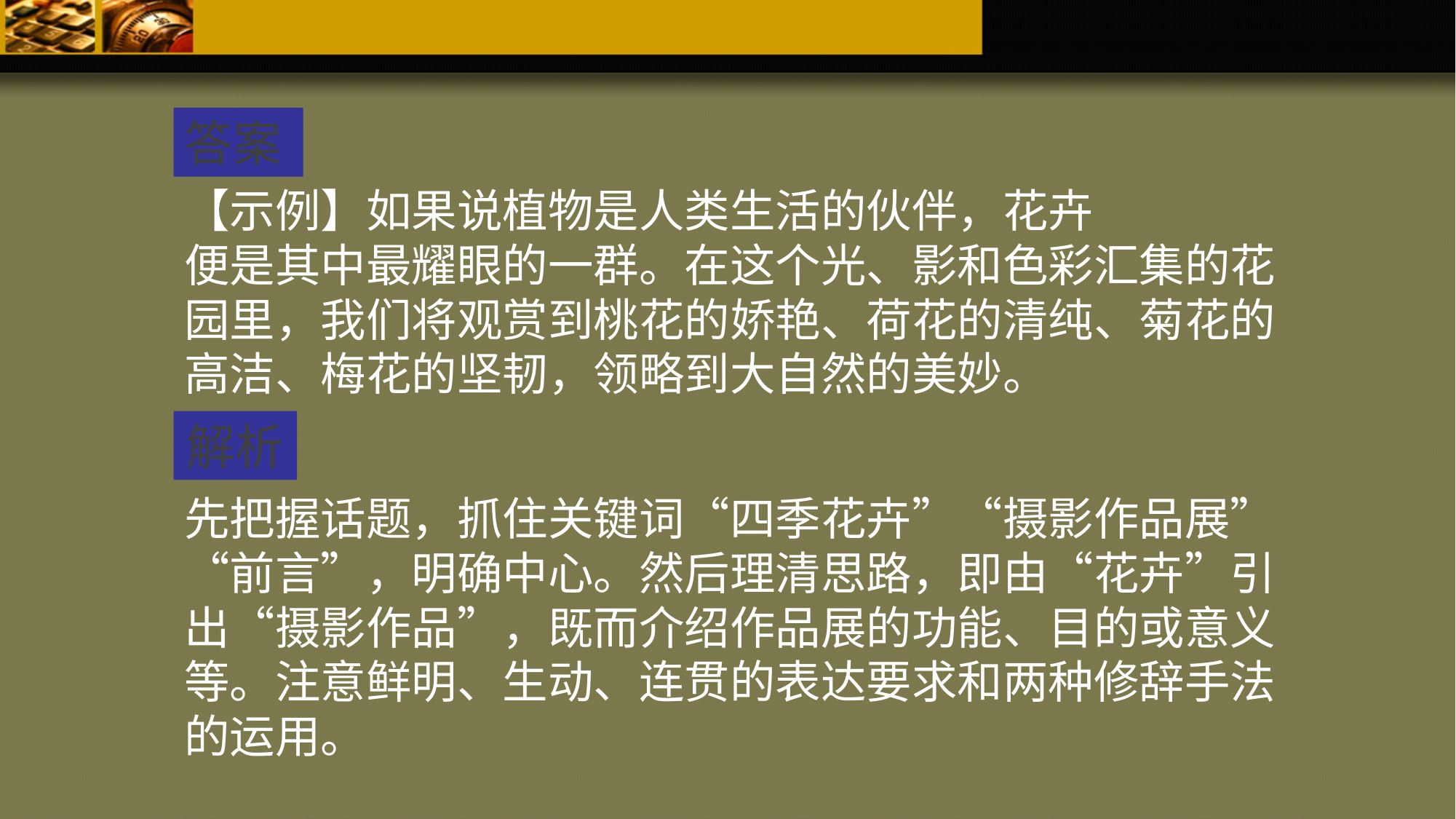

答案
【示例】如果说植物是人类生活的伙伴，花卉
便是其中最耀眼的一群。在这个光、影和色彩汇集的花园里，我们将观赏到桃花的娇艳、荷花的清纯、菊花的高洁、梅花的坚韧，领略到大自然的美妙。
解析
先把握话题，抓住关键词“四季花卉”“摄影作品展”“前言”，明确中心。然后理清思路，即由“花卉”引出“摄影作品”，既而介绍作品展的功能、目的或意义等。注意鲜明、生动、连贯的表达要求和两种修辞手法的运用。